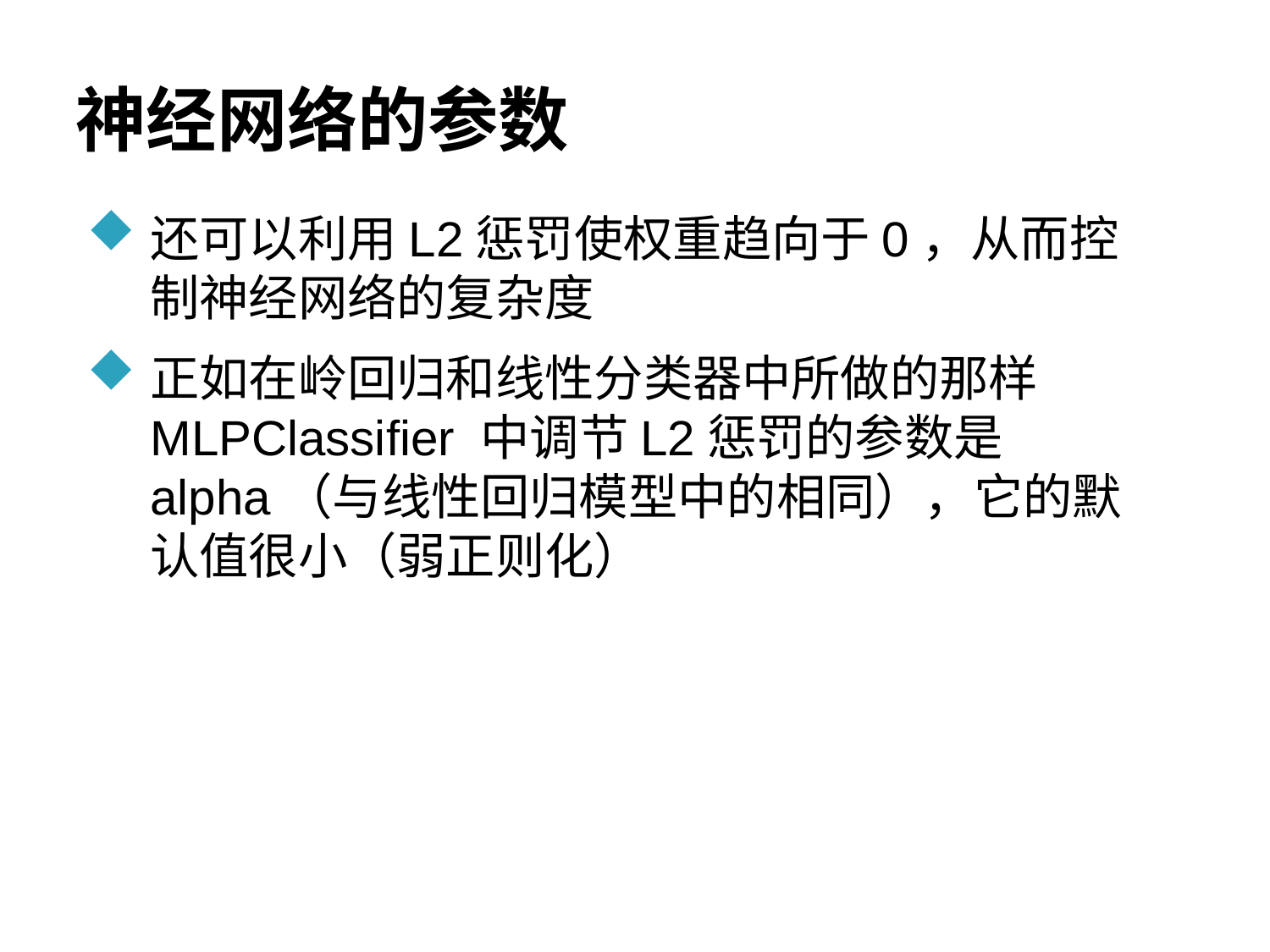

# 神经网络的参数
还可以利用L2惩罚使权重趋向于0，从而控制神经网络的复杂度
正如在岭回归和线性分类器中所做的那样MLPClassifier 中调节L2惩罚的参数是alpha（与线性回归模型中的相同），它的默认值很小（弱正则化）